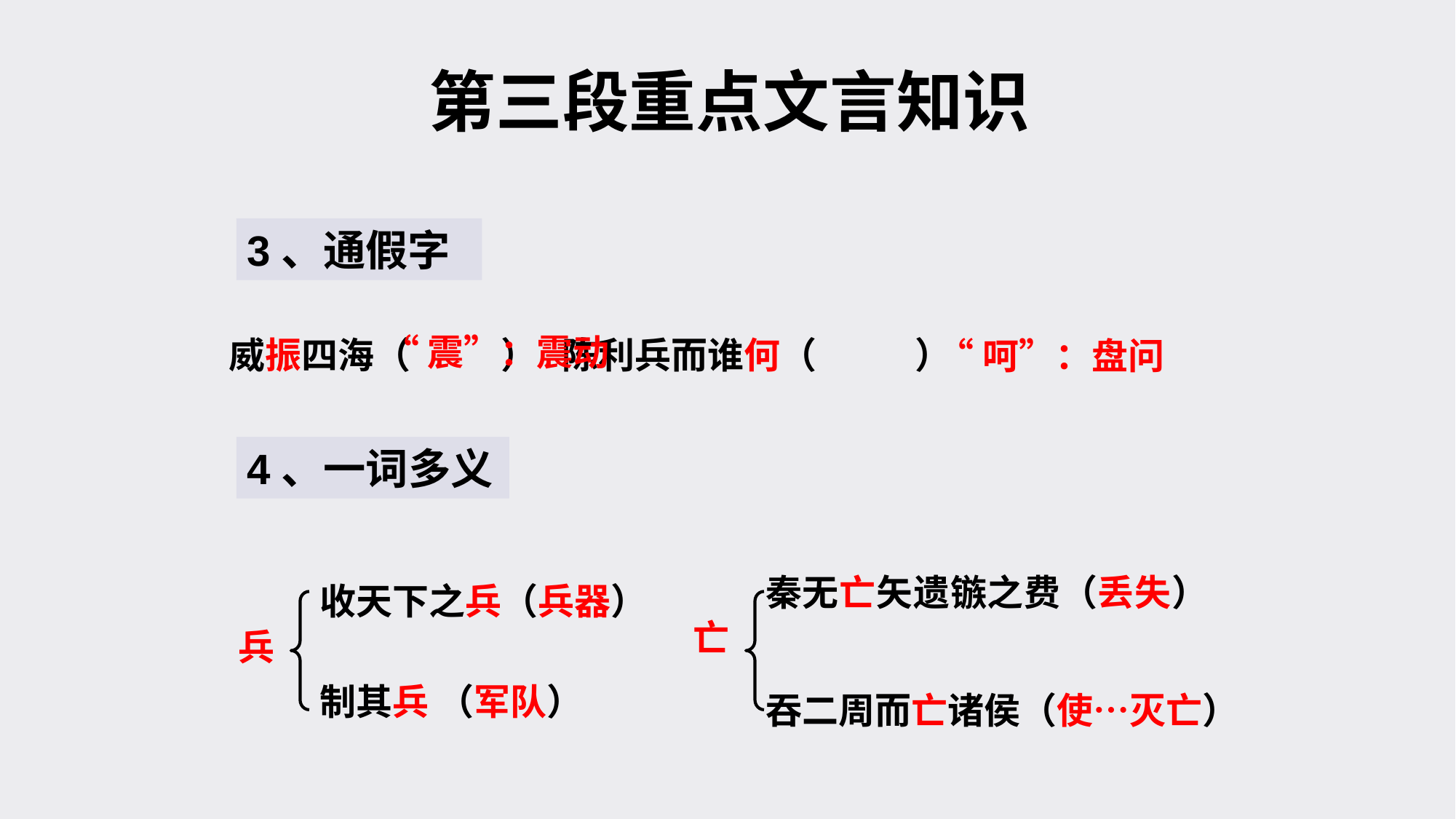

第三段重点文言知识
3、通假字
威振四海（           ）   陈利兵而谁何（            ）
 “震”：震动
 “呵”：盘问
4、一词多义

秦无亡矢遗镞之费（丢失）
收天下之兵（兵器）

亡
兵
制其兵 （军队）
吞二周而亡诸侯（使…灭亡）